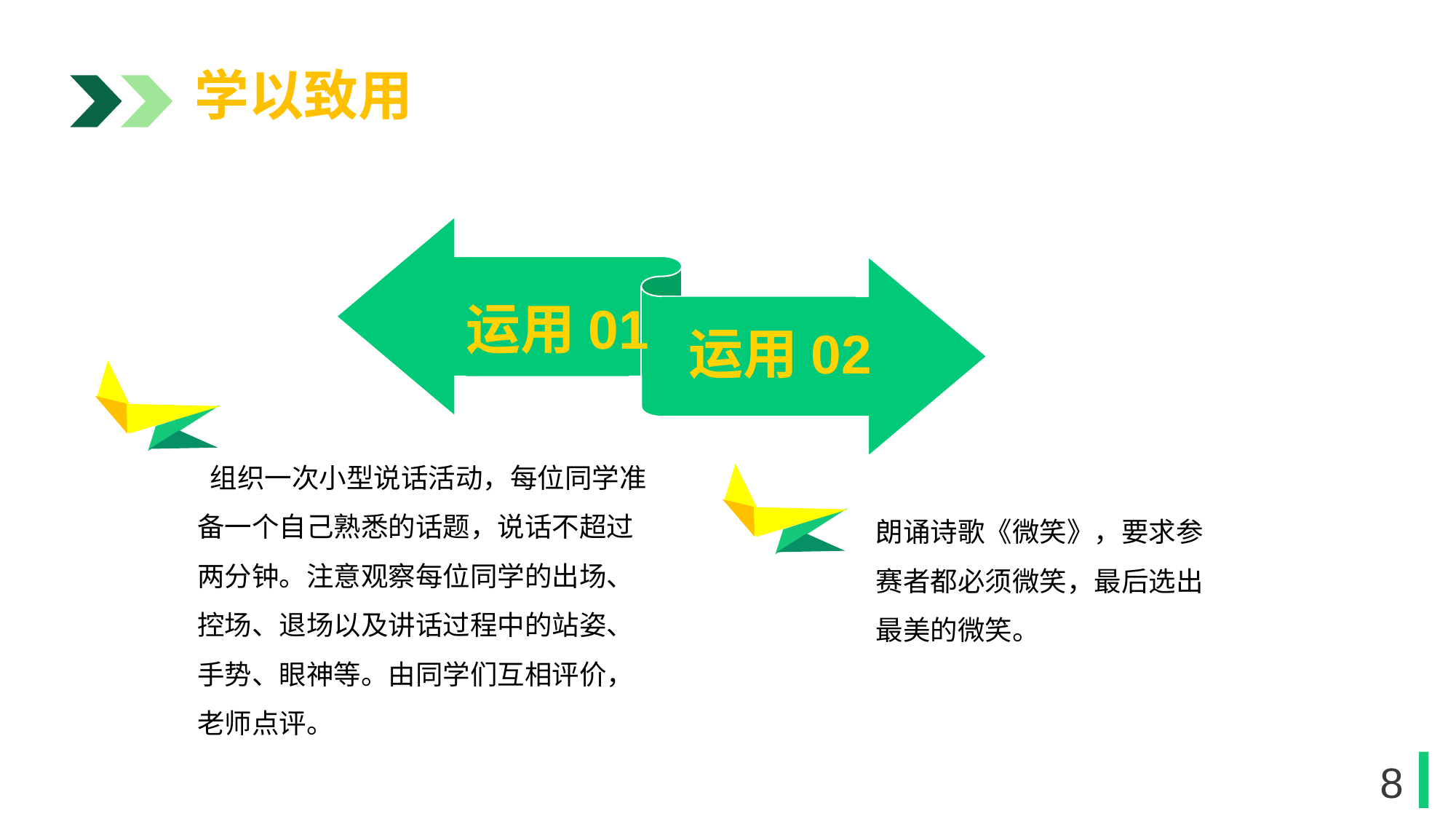

学以致用

运用01
运用02
1

 组织一次小型说话活动，每位同学准备一个自己熟悉的话题，说话不超过两分钟。注意观察每位同学的出场、控场、退场以及讲话过程中的站姿、手势、眼神等。由同学们互相评价，老师点评。

朗诵诗歌《微笑》，要求参
赛者都必须微笑，最后选出
最美的微笑。
1
8